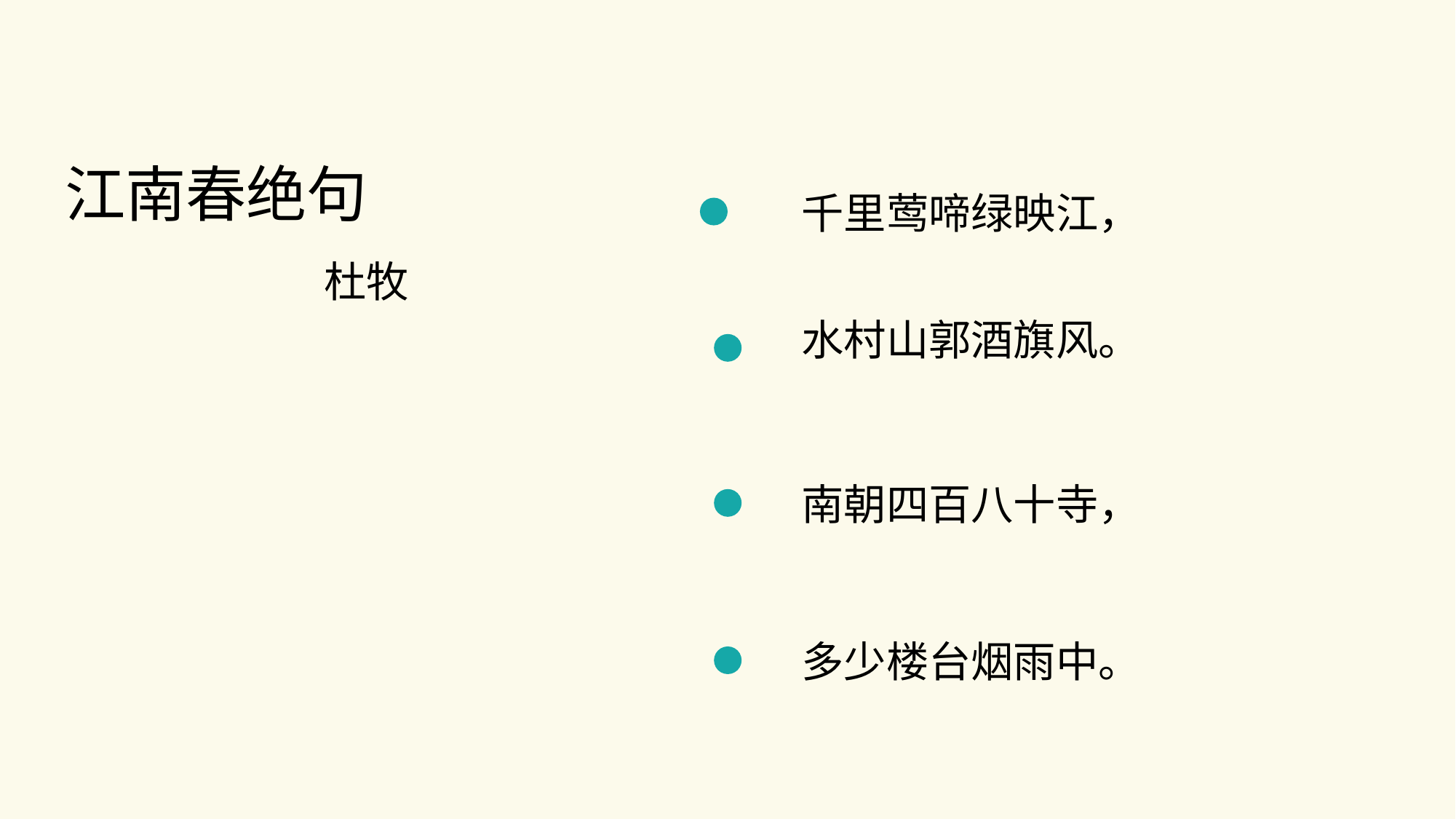

江南春绝句
千里莺啼绿映江，

杜牧
水村山郭酒旗风。

南朝四百八十寺，

多少楼台烟雨中。